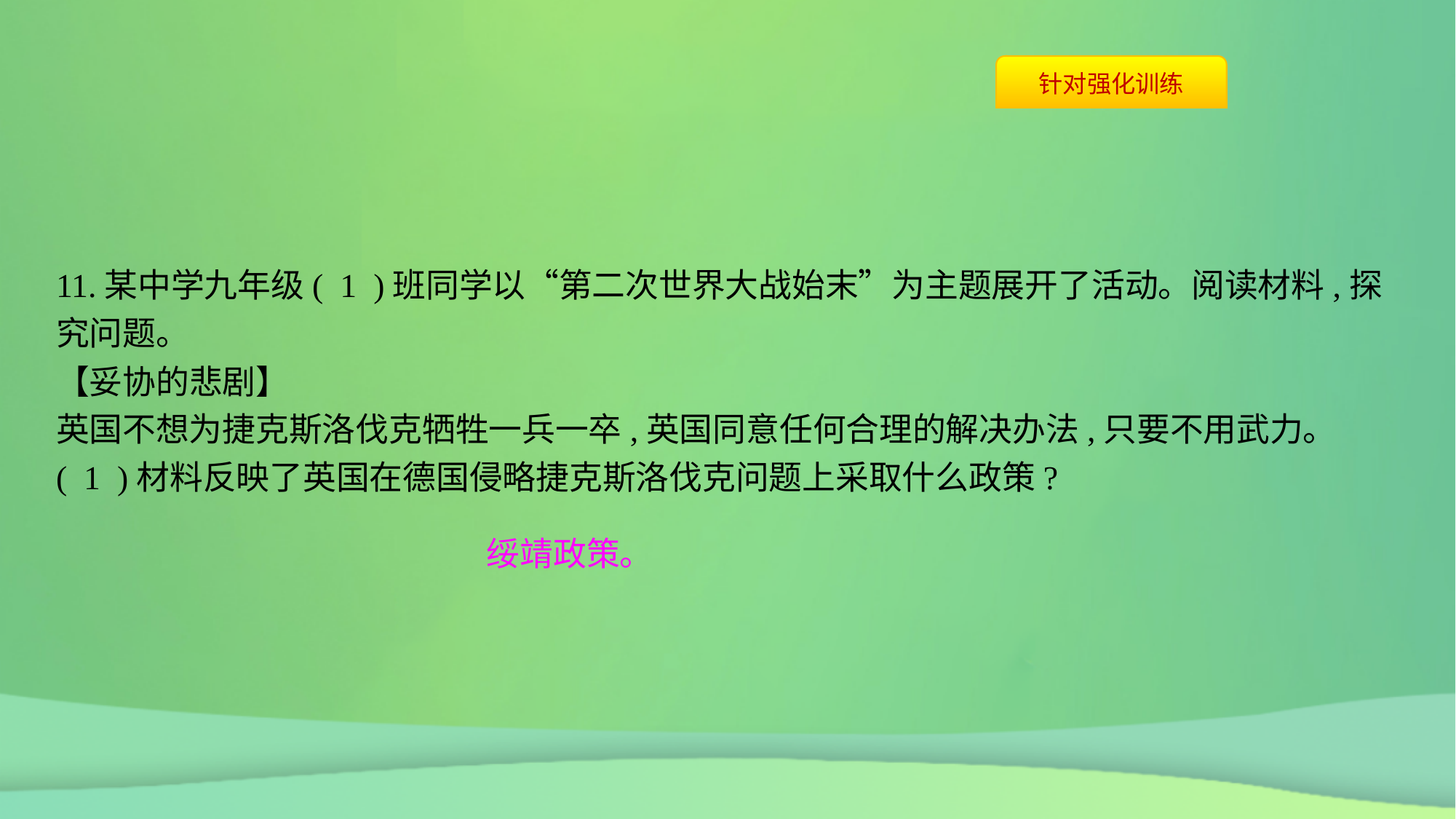

11.某中学九年级(  1  )班同学以“第二次世界大战始末”为主题展开了活动。阅读材料,探究问题。
【妥协的悲剧】
英国不想为捷克斯洛伐克牺牲一兵一卒,英国同意任何合理的解决办法,只要不用武力。
(  1  )材料反映了英国在德国侵略捷克斯洛伐克问题上采取什么政策?

绥靖政策。